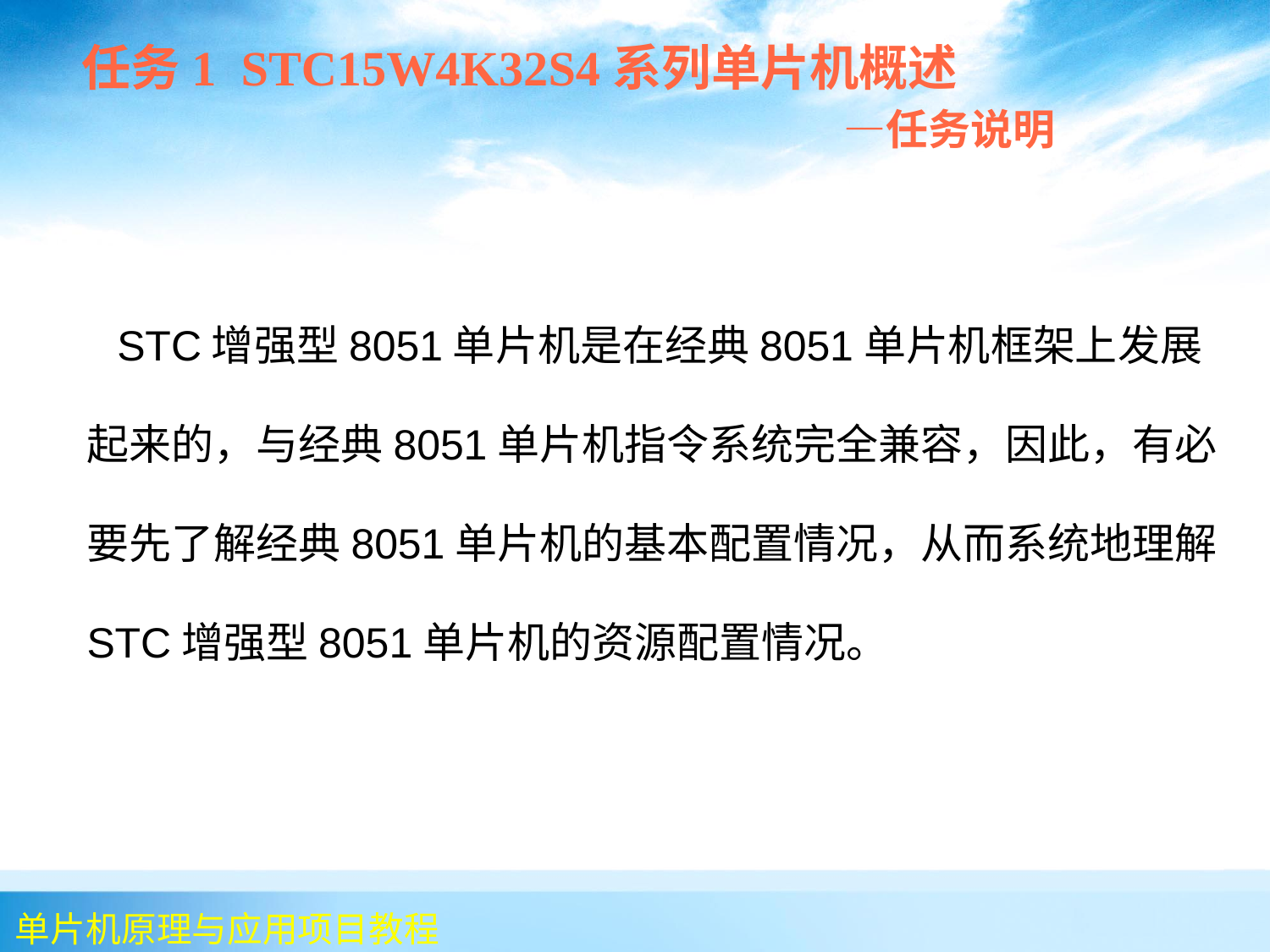

任务1  STC15W4K32S4系列单片机概述
                                                                        —任务说明
      STC增强型8051单片机是在经典8051单片机框架上发展起来的，与经典8051单片机指令系统完全兼容，因此，有必要先了解经典8051单片机的基本配置情况，从而系统地理解STC增强型8051单片机的资源配置情况。